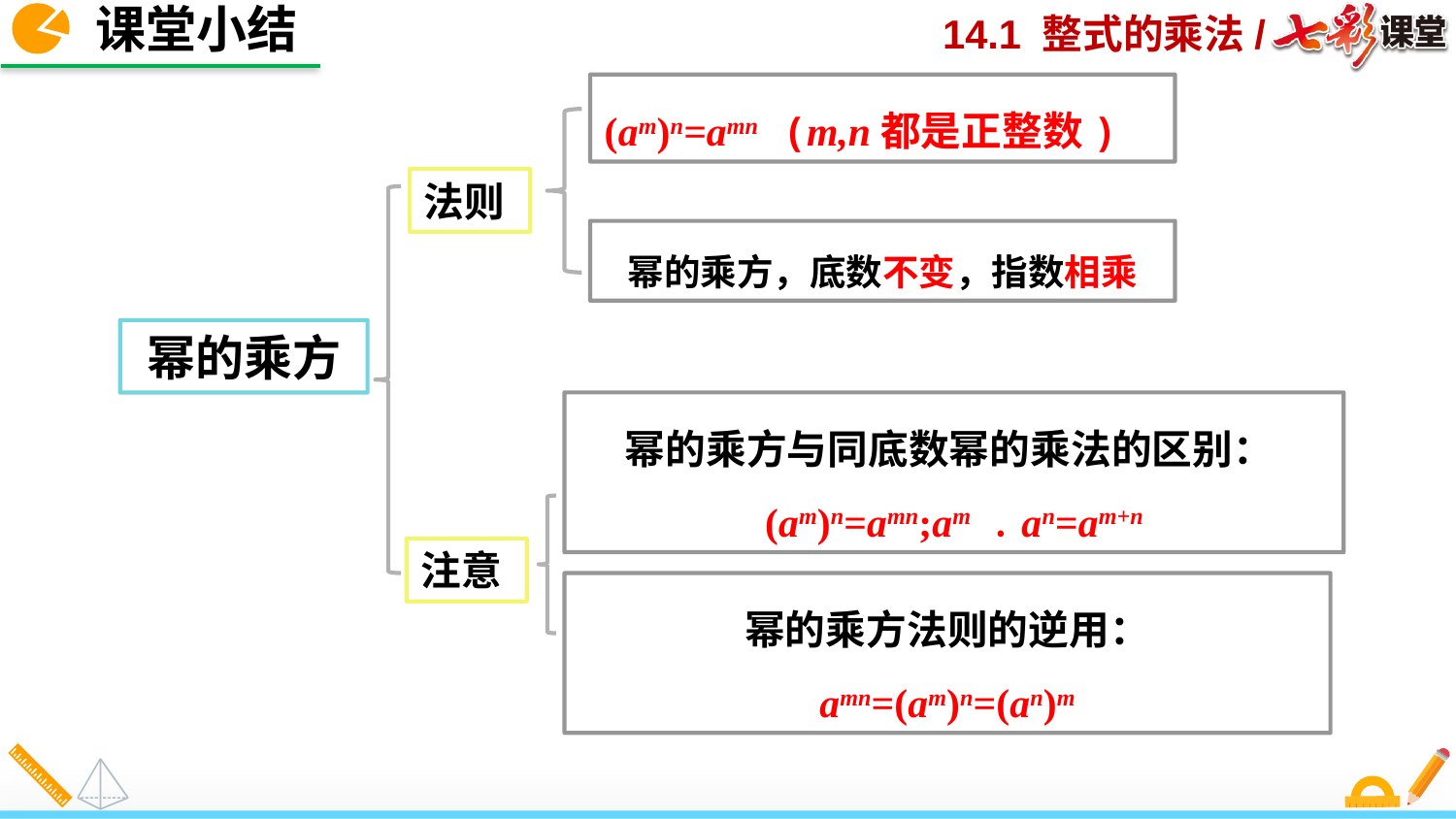

课堂小结

(am)n=amn (m,n都是正整数)

法则

幂的乘方，底数不变，指数相乘
幂的乘方
幂的乘方与同底数幂的乘法的区别：(am)n=amn;am ﹒an=am+n

注意
幂的乘方法则的逆用：
amn=(am)n=(an)m